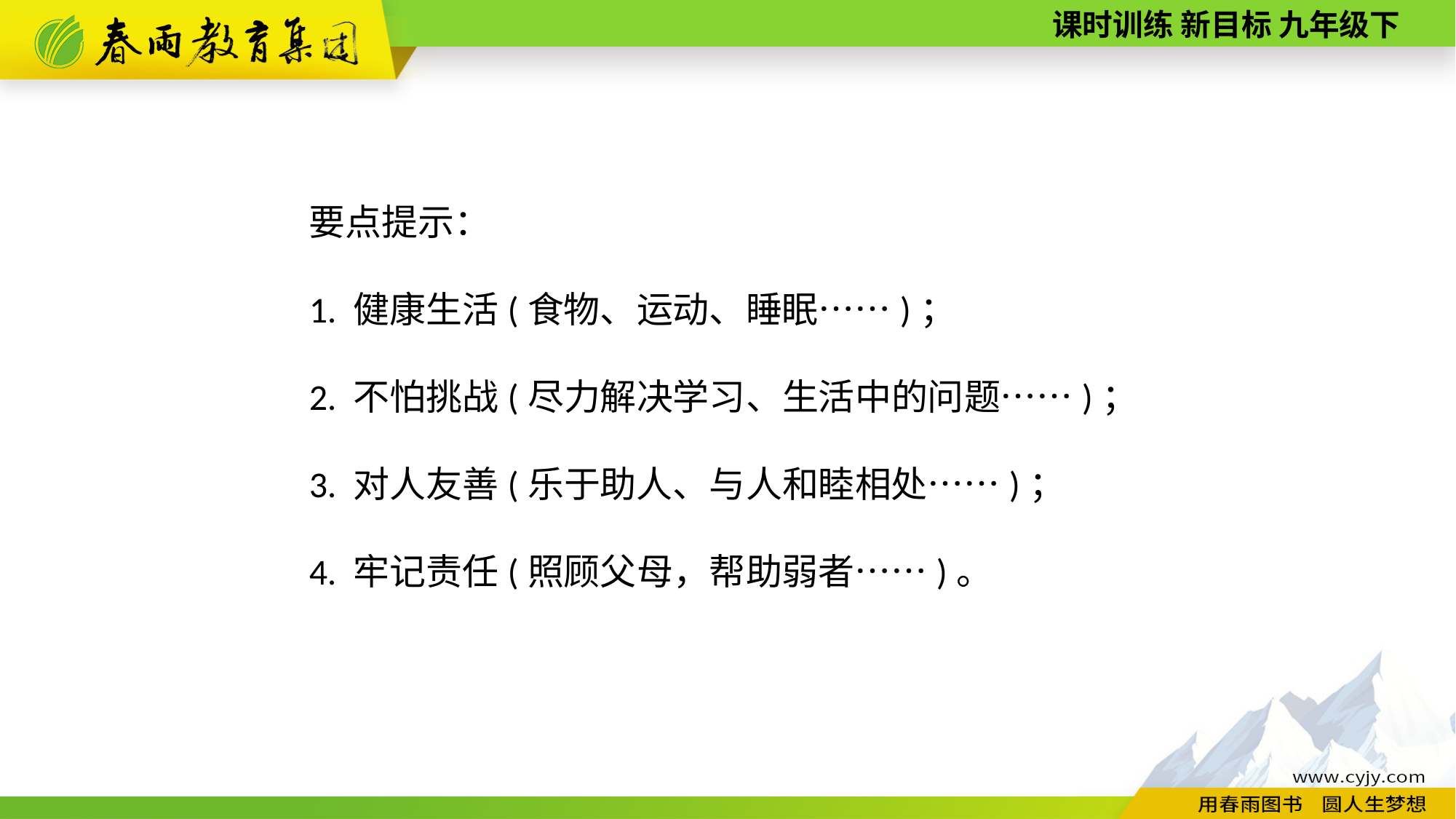

要点提示：
1. 健康生活(食物、运动、睡眠……)；
2. 不怕挑战(尽力解决学习、生活中的问题……)；
3. 对人友善(乐于助人、与人和睦相处……)；
4. 牢记责任(照顾父母，帮助弱者……)。